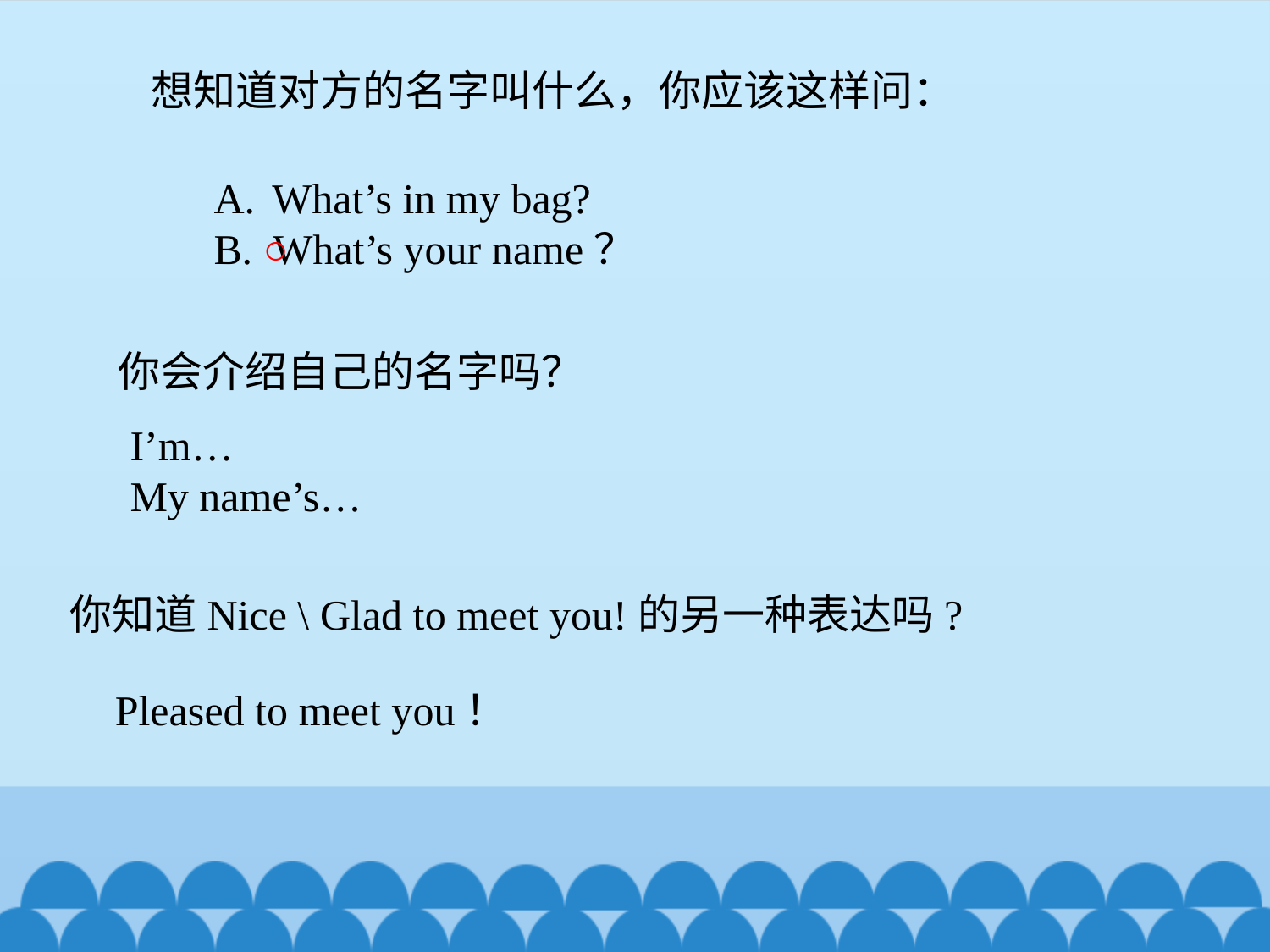

想知道对方的名字叫什么，你应该这样问：
 What’s in my bag?
B.  What’s your name？
○
你会介绍自己的名字吗？
I’m…
My name’s…
你知道Nice \ Glad to meet you!的另一种表达吗?
Pleased to meet you！